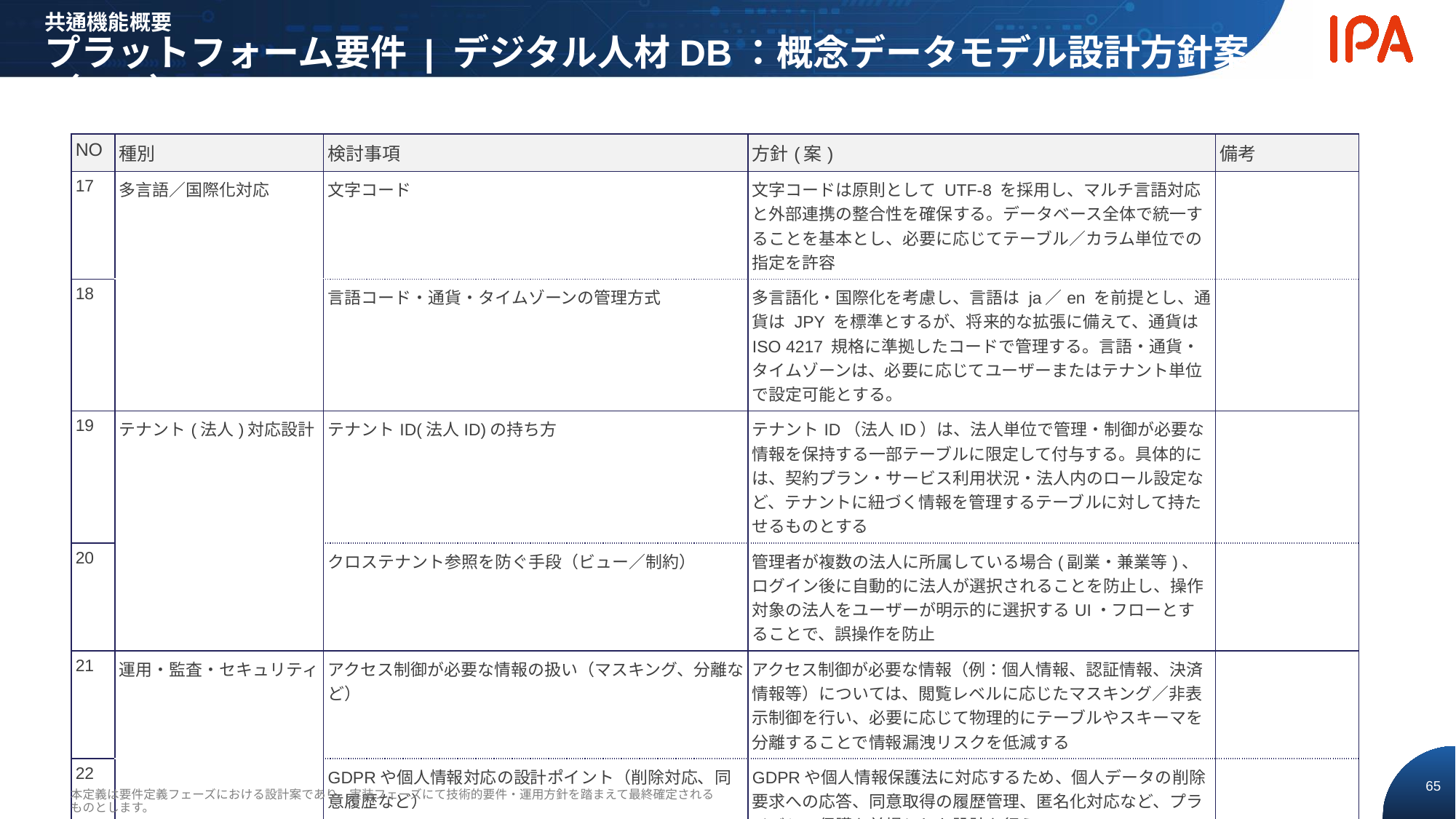

共通機能概要
プラットフォーム要件 | デジタル人材DB：概念データモデル設計方針案（3/3）
| NO | 種別 | 検討事項 | 方針(案) | 備考 |
| --- | --- | --- | --- | --- |
| 17 | 多言語／国際化対応 | 文字コード | 文字コードは原則として UTF-8 を採用し、マルチ言語対応と外部連携の整合性を確保する。データベース全体で統一することを基本とし、必要に応じてテーブル／カラム単位での指定を許容 |  |
| 18 |  | 言語コード・通貨・タイムゾーンの管理方式 | 多言語化・国際化を考慮し、言語は ja／en を前提とし、通貨は JPY を標準とするが、将来的な拡張に備えて、通貨は ISO 4217 規格に準拠したコードで管理する。言語・通貨・タイムゾーンは、必要に応じてユーザーまたはテナント単位で設定可能とする。 |  |
| 19 | テナント(法人)対応設計 | テナントID(法人ID)の持ち方 | テナントID（法人ID）は、法人単位で管理・制御が必要な情報を保持する一部テーブルに限定して付与する。具体的には、契約プラン・サービス利用状況・法人内のロール設定など、テナントに紐づく情報を管理するテーブルに対して持たせるものとする |  |
| 20 |  | クロステナント参照を防ぐ手段（ビュー／制約） | 管理者が複数の法人に所属している場合(副業・兼業等)、ログイン後に自動的に法人が選択されることを防止し、操作対象の法人をユーザーが明示的に選択するUI・フローとすることで、誤操作を防止 |  |
| 21 | 運用・監査・セキュリティ | アクセス制御が必要な情報の扱い（マスキング、分離など） | アクセス制御が必要な情報（例：個人情報、認証情報、決済情報等）については、閲覧レベルに応じたマスキング／非表示制御を行い、必要に応じて物理的にテーブルやスキーマを分離することで情報漏洩リスクを低減する |  |
| 22 |  | GDPRや個人情報対応の設計ポイント（削除対応、同意履歴など） | GDPRや個人情報保護法に対応するため、個人データの削除要求への応答、同意取得の履歴管理、匿名化対応など、プライバシー保護を前提とした設計を行う |  |
本定義は要件定義フェーズにおける設計案であり、実装フェーズにて技術的要件・運用方針を踏まえて最終確定されるものとします。